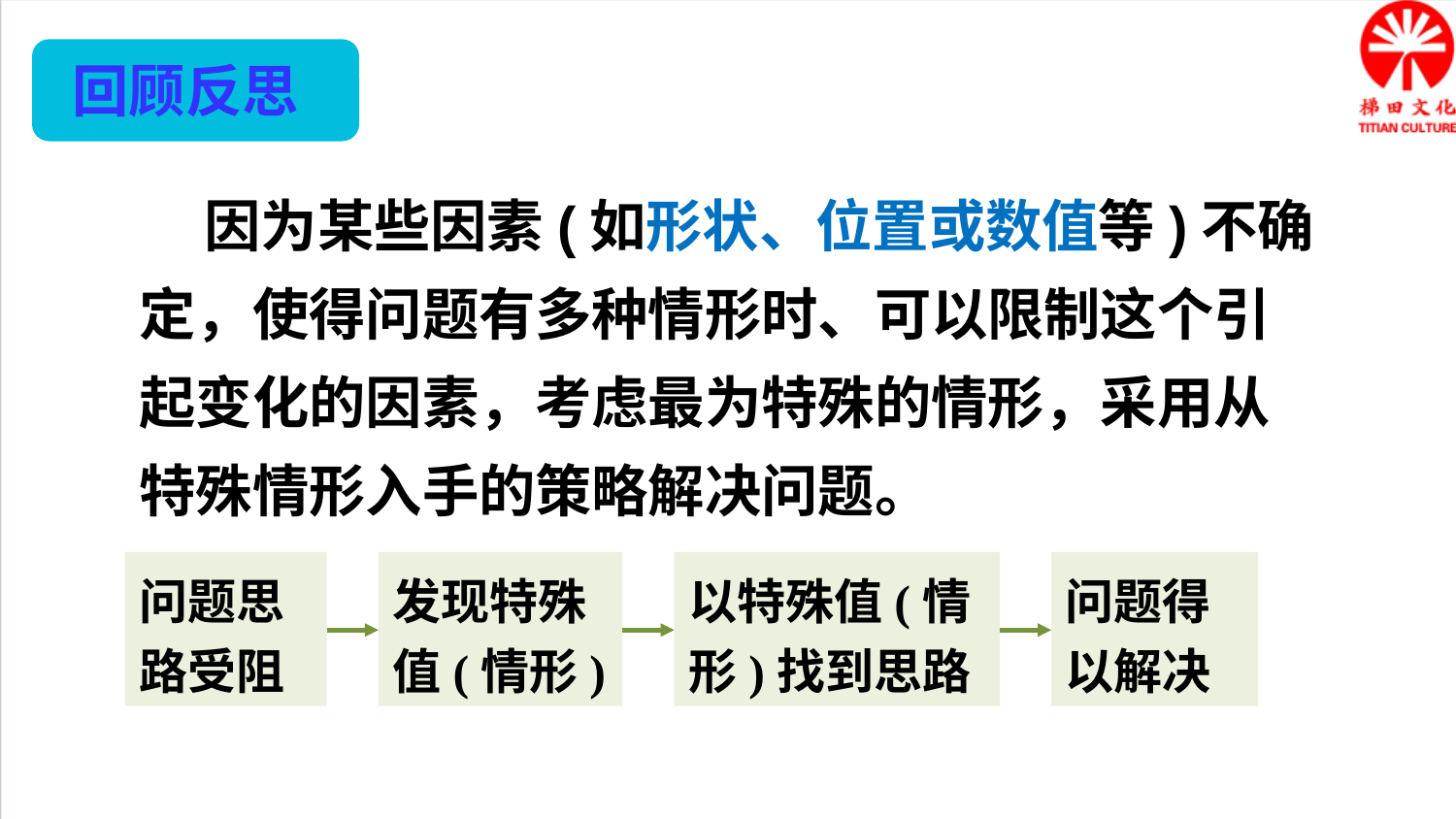

回顾反思
    因为某些因素(如形状、位置或数值等)不确定，使得问题有多种情形时、可以限制这个引起变化的因素，考虑最为特殊的情形，采用从特殊情形入手的策略解决问题。
问题思路受阻
发现特殊值(情形)
以特殊值(情形)找到思路
问题得以解决